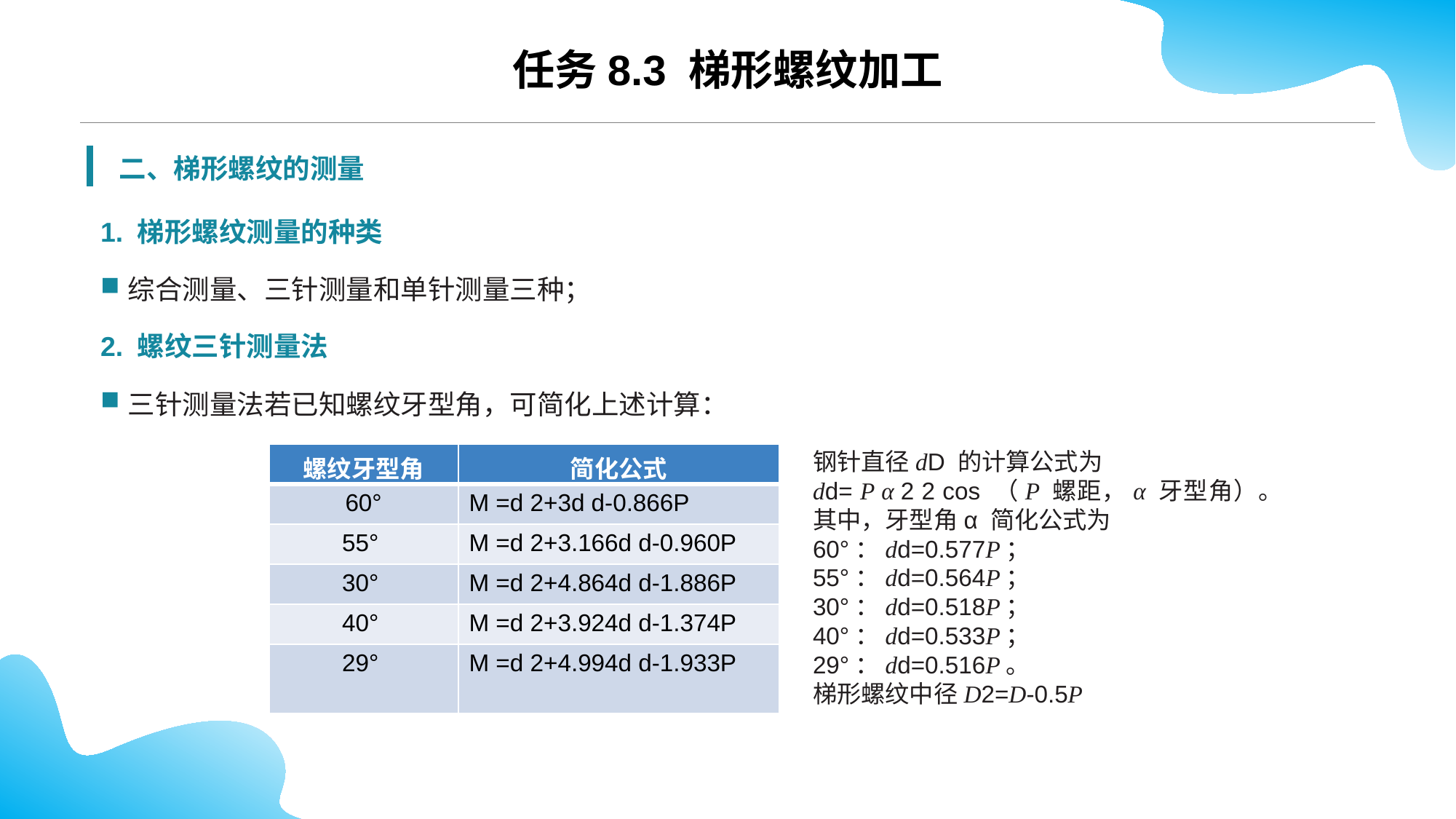

任务8.3 梯形螺纹加工
二、梯形螺纹的测量
1. 梯形螺纹测量的种类
综合测量、三针测量和单针测量三种；
2. 螺纹三针测量法
三针测量法若已知螺纹牙型角，可简化上述计算：
钢针直径dD 的计算公式为
dd= P α 2 2 cos （P 螺距，α 牙型角）。
其中，牙型角α 简化公式为
60°：dd=0.577P；
55°：dd=0.564P；
30°：dd=0.518P；
40°：dd=0.533P；
29°：dd=0.516P。
梯形螺纹中径D2=D-0.5P
| 螺纹牙型角 | 简化公式 |
| --- | --- |
| 60° | M =d 2+3d d-0.866P |
| 55° | M =d 2+3.166d d-0.960P |
| 30° | M =d 2+4.864d d-1.886P |
| 40° | M =d 2+3.924d d-1.374P |
| 29° | M =d 2+4.994d d-1.933P |